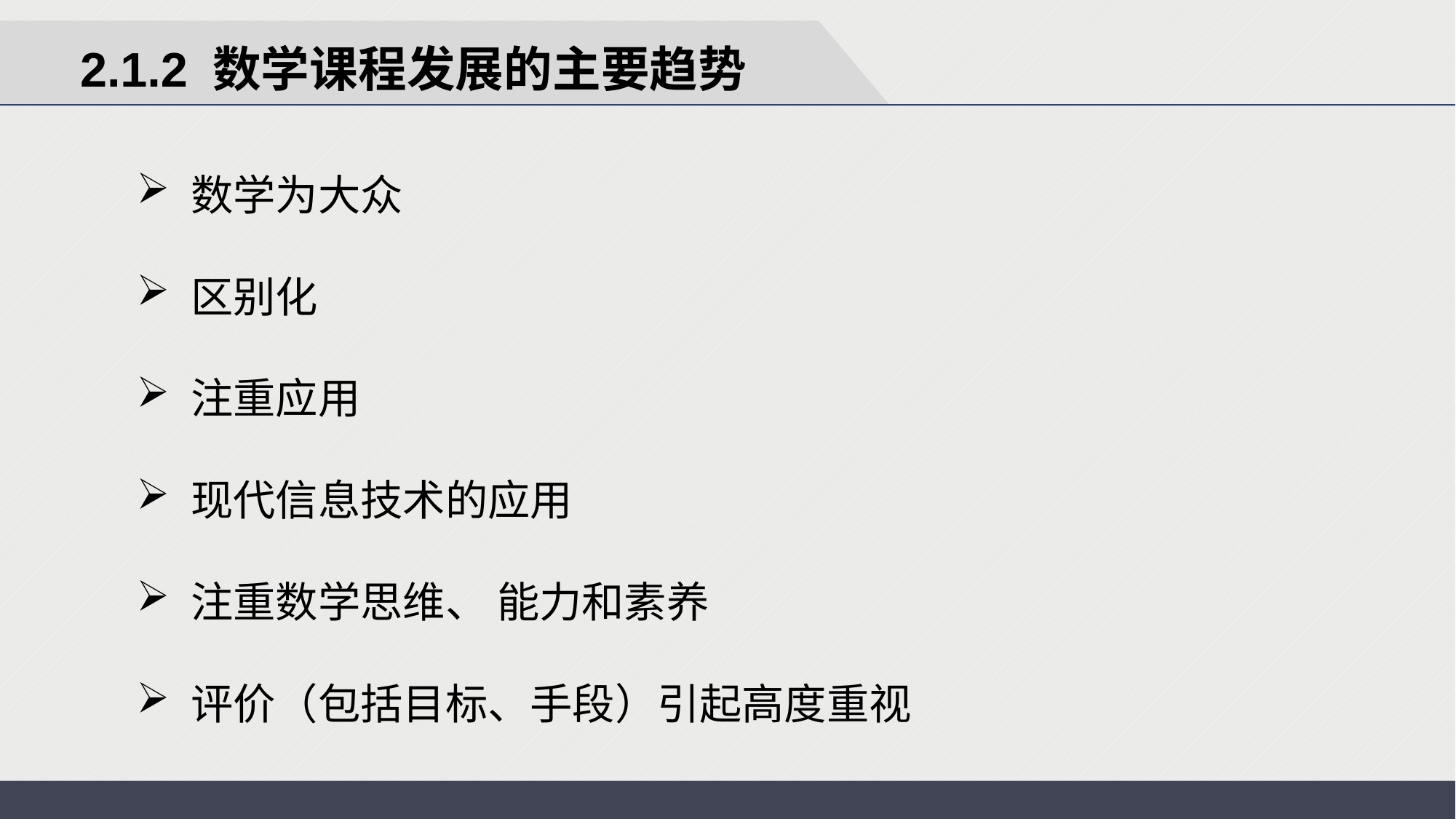

2.1.2 数学课程发展的主要趋势
数学为大众
区别化
注重应用
现代信息技术的应用
注重数学思维、 能力和素养
评价（包括目标、手段）引起高度重视